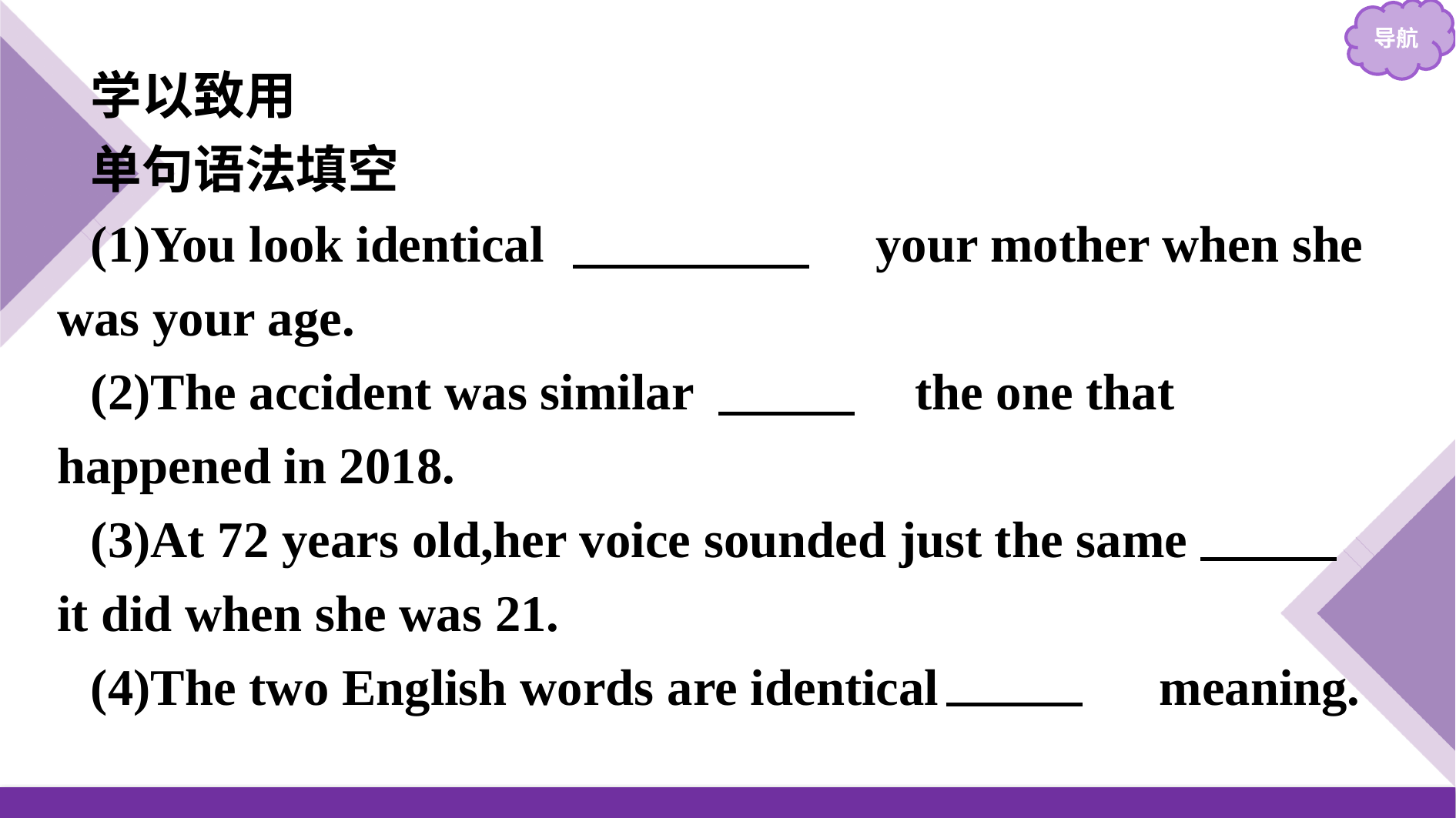

学以致用
单句语法填空
(1)You look identical 　to/with　 your mother when she was your age.
(2)The accident was similar 　to　 the one that happened in 2018.
(3)At 72 years old,her voice sounded just the same 　as　 it did when she was 21.
(4)The two English words are identical 　in　 meaning.